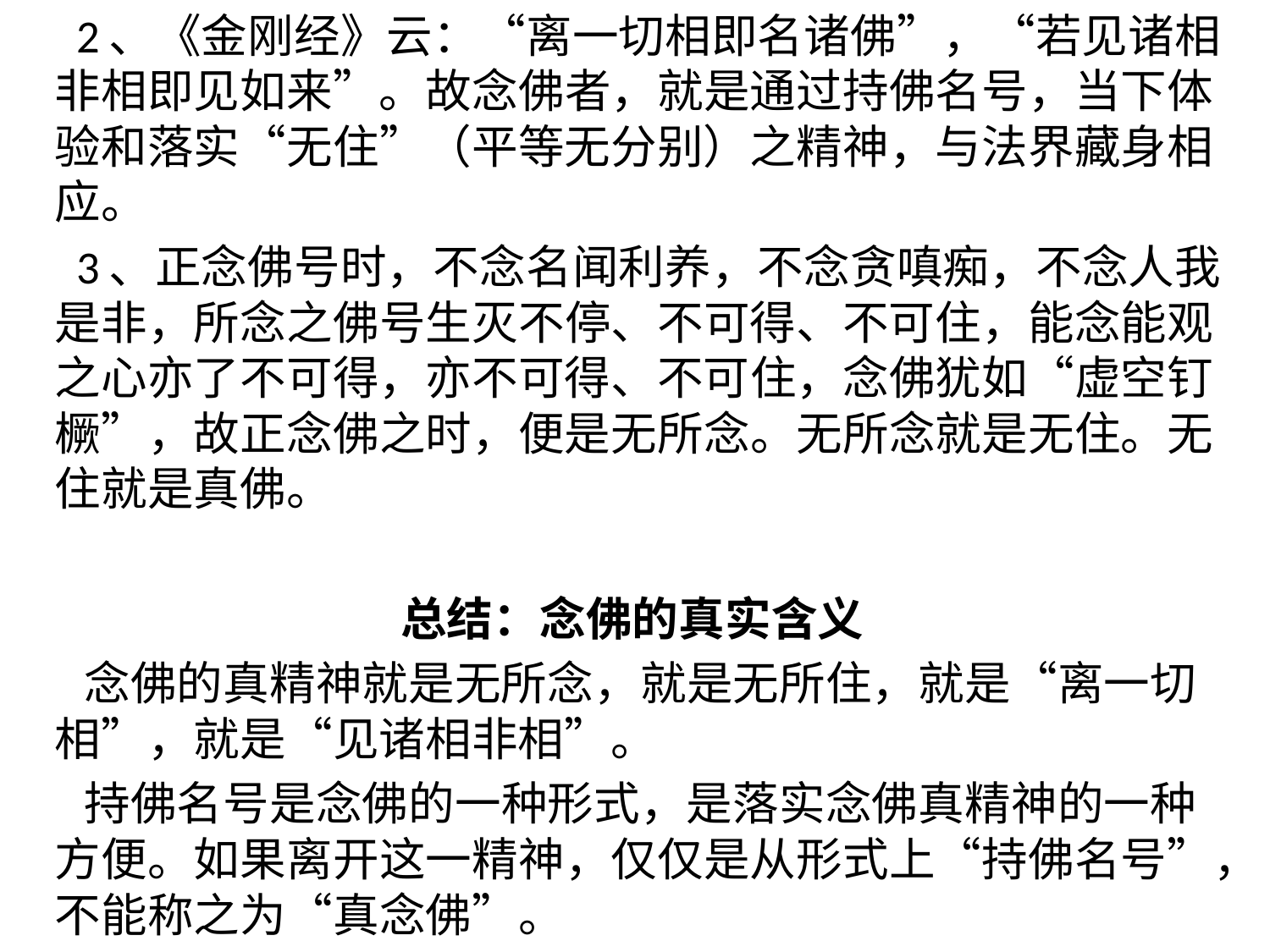

2、《金刚经》云：“离一切相即名诸佛”，“若见诸相非相即见如来”。故念佛者，就是通过持佛名号，当下体验和落实“无住”（平等无分别）之精神，与法界藏身相应。
      3、正念佛号时，不念名闻利养，不念贪嗔痴，不念人我是非，所念之佛号生灭不停、不可得、不可住，能念能观之心亦了不可得，亦不可得、不可住，念佛犹如“虚空钉橛”，故正念佛之时，便是无所念。无所念就是无住。无住就是真佛。

 总结：念佛的真实含义
      念佛的真精神就是无所念，就是无所住，就是“离一切相”，就是“见诸相非相”。
      持佛名号是念佛的一种形式，是落实念佛真精神的一种方便。如果离开这一精神，仅仅是从形式上“持佛名号”，不能称之为“真念佛”。